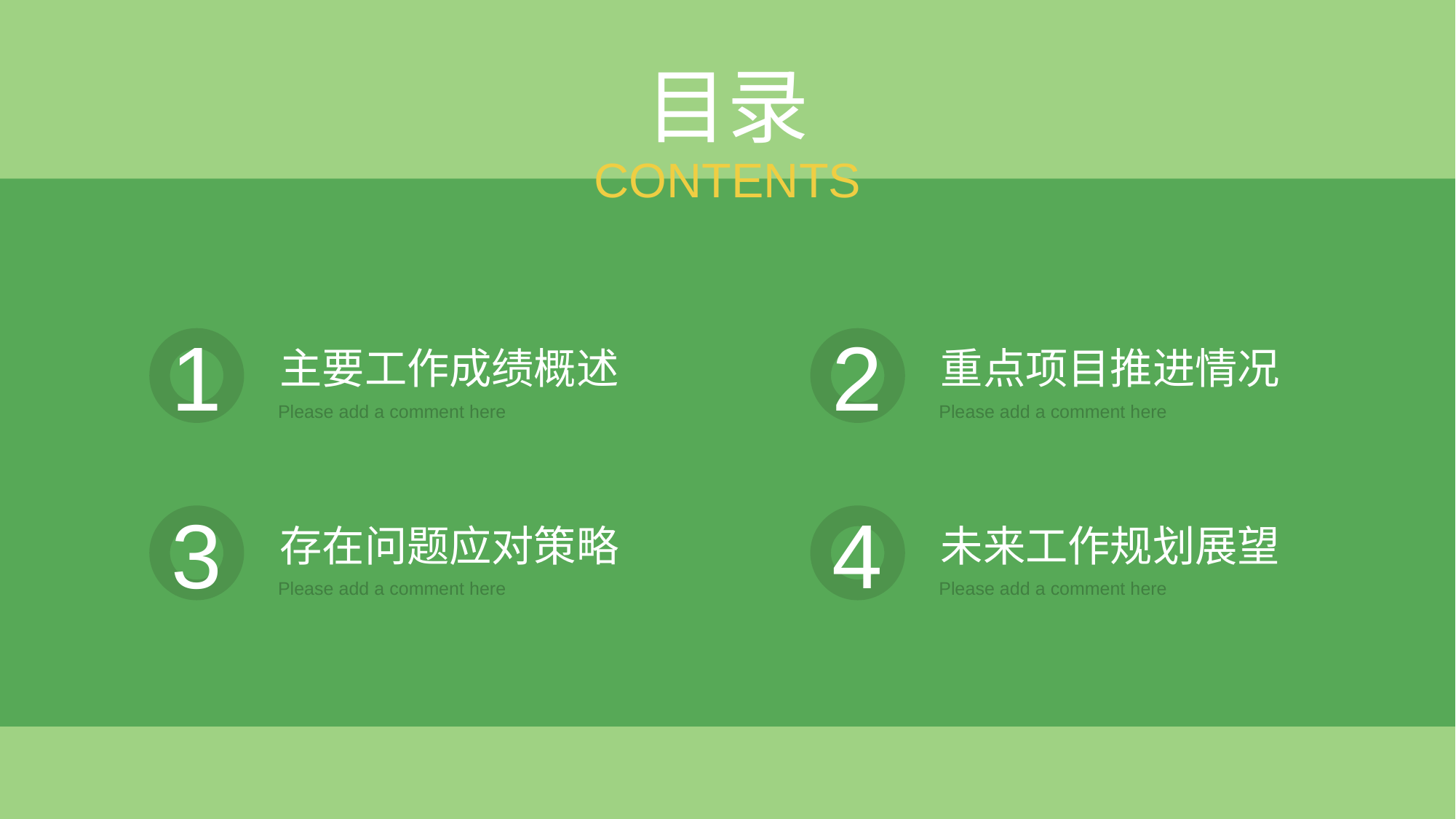

目录
CONTENTS

2

重点项目推进情况
Please add a comment here
1

主要工作成绩概述
Please add a comment here
4

未来工作规划展望
Please add a comment here
3

存在问题应对策略
Please add a comment here